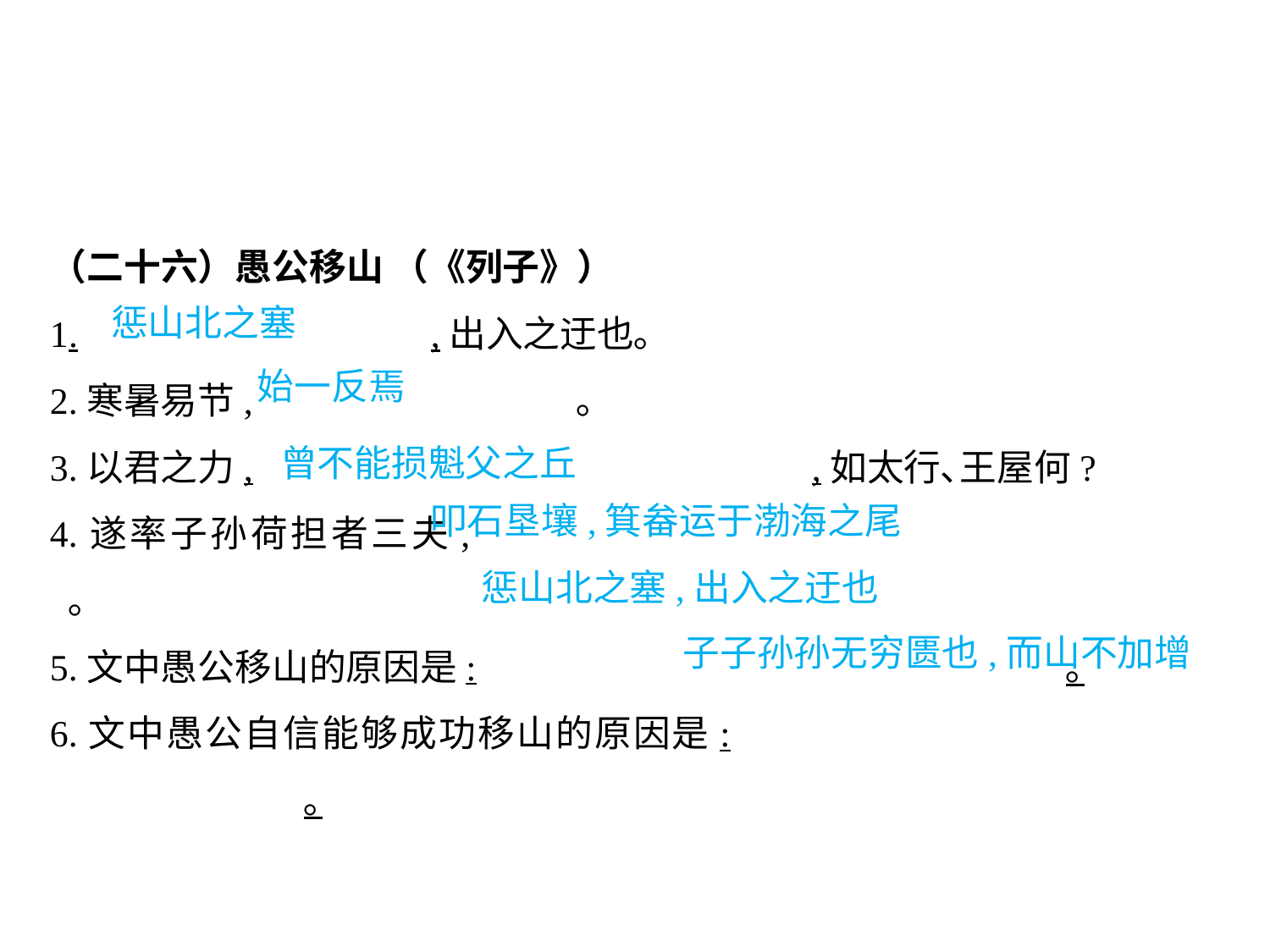

（二十六）愚公移山 （《列子》）
1.			,出入之迂也｡
2.寒暑易节,			 ｡
3.以君之力,					,如太行､王屋何?
4.遂率子孙荷担者三夫,						 ｡
5.文中愚公移山的原因是:					｡
6.文中愚公自信能够成功移山的原因是:						｡
惩山北之塞
始一反焉
曾不能损魁父之丘
叩石垦壤,箕畚运于渤海之尾
惩山北之塞,出入之迂也
子子孙孙无穷匮也,而山不加增